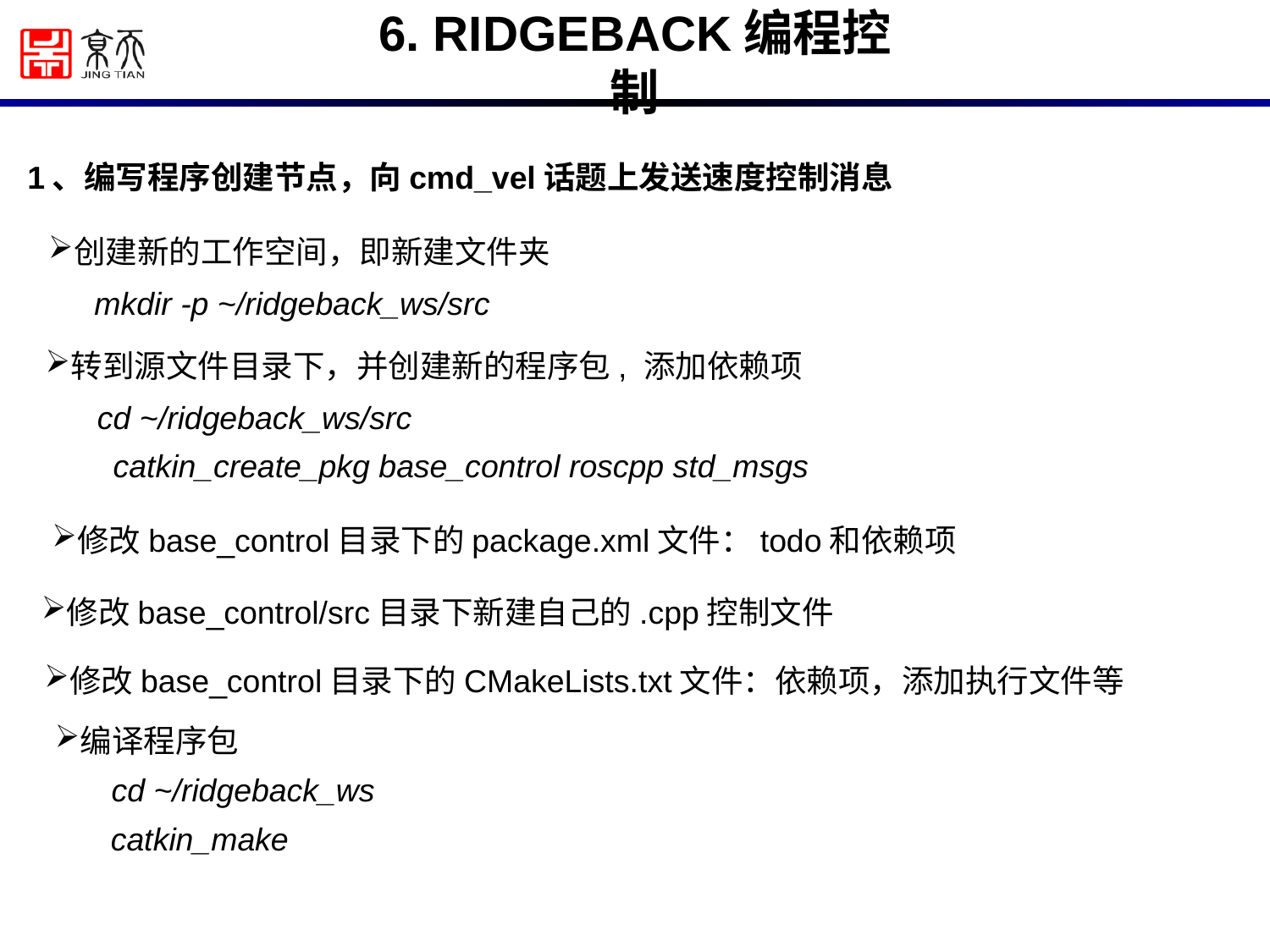

6. RIDGEBACK编程控制
1、编写程序创建节点，向cmd_vel话题上发送速度控制消息
创建新的工作空间，即新建文件夹
mkdir -p ~/ridgeback_ws/src
转到源文件目录下，并创建新的程序包, 添加依赖项
cd ~/ridgeback_ws/src
catkin_create_pkg base_control roscpp std_msgs
修改base_control目录下的package.xml文件：todo和依赖项
修改base_control/src目录下新建自己的.cpp控制文件
修改base_control目录下的CMakeLists.txt文件：依赖项，添加执行文件等
编译程序包
cd ~/ridgeback_ws
catkin_make